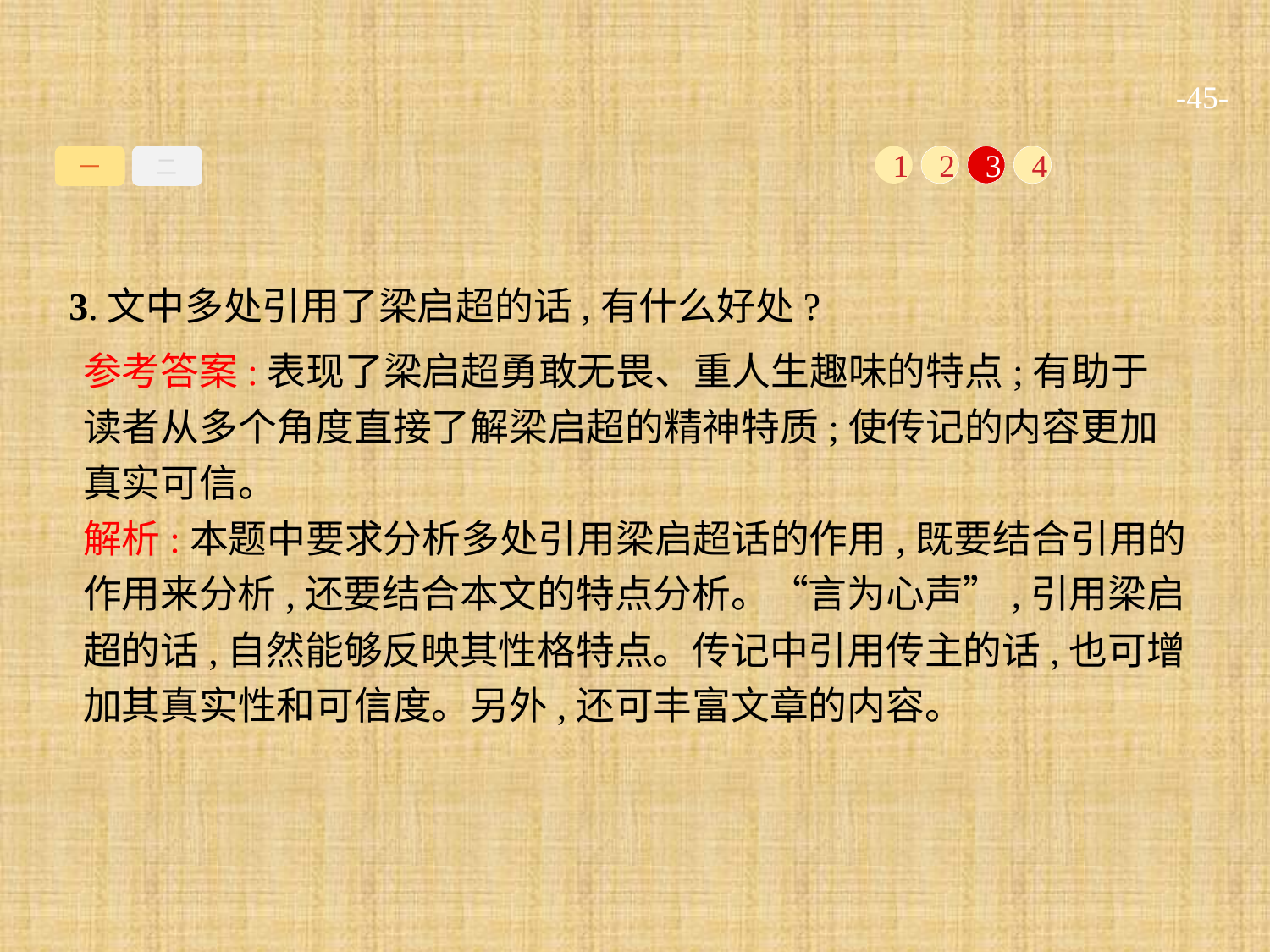

-45-
一
二
1
2
3
4
3.文中多处引用了梁启超的话,有什么好处?
参考答案:表现了梁启超勇敢无畏、重人生趣味的特点;有助于读者从多个角度直接了解梁启超的精神特质;使传记的内容更加真实可信。
解析:本题中要求分析多处引用梁启超话的作用,既要结合引用的作用来分析,还要结合本文的特点分析。“言为心声”,引用梁启超的话,自然能够反映其性格特点。传记中引用传主的话,也可增加其真实性和可信度。另外,还可丰富文章的内容。